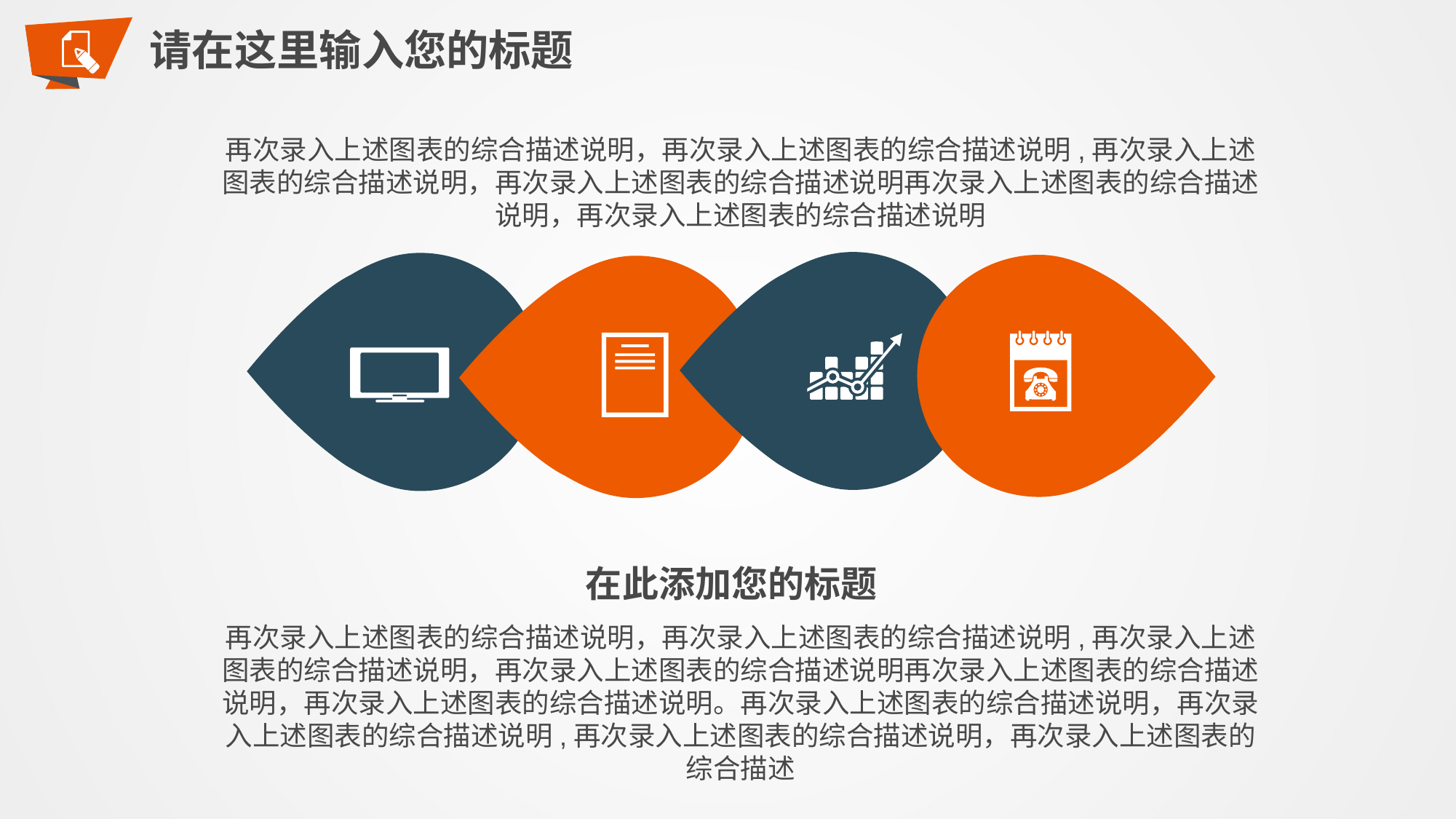

请在这里输入您的标题

再次录入上述图表的综合描述说明，再次录入上述图表的综合描述说明,再次录入上述图表的综合描述说明，再次录入上述图表的综合描述说明再次录入上述图表的综合描述说明，再次录入上述图表的综合描述说明

在此添加您的标题
再次录入上述图表的综合描述说明，再次录入上述图表的综合描述说明,再次录入上述图表的综合描述说明，再次录入上述图表的综合描述说明再次录入上述图表的综合描述说明，再次录入上述图表的综合描述说明。再次录入上述图表的综合描述说明，再次录入上述图表的综合描述说明,再次录入上述图表的综合描述说明，再次录入上述图表的综合描述